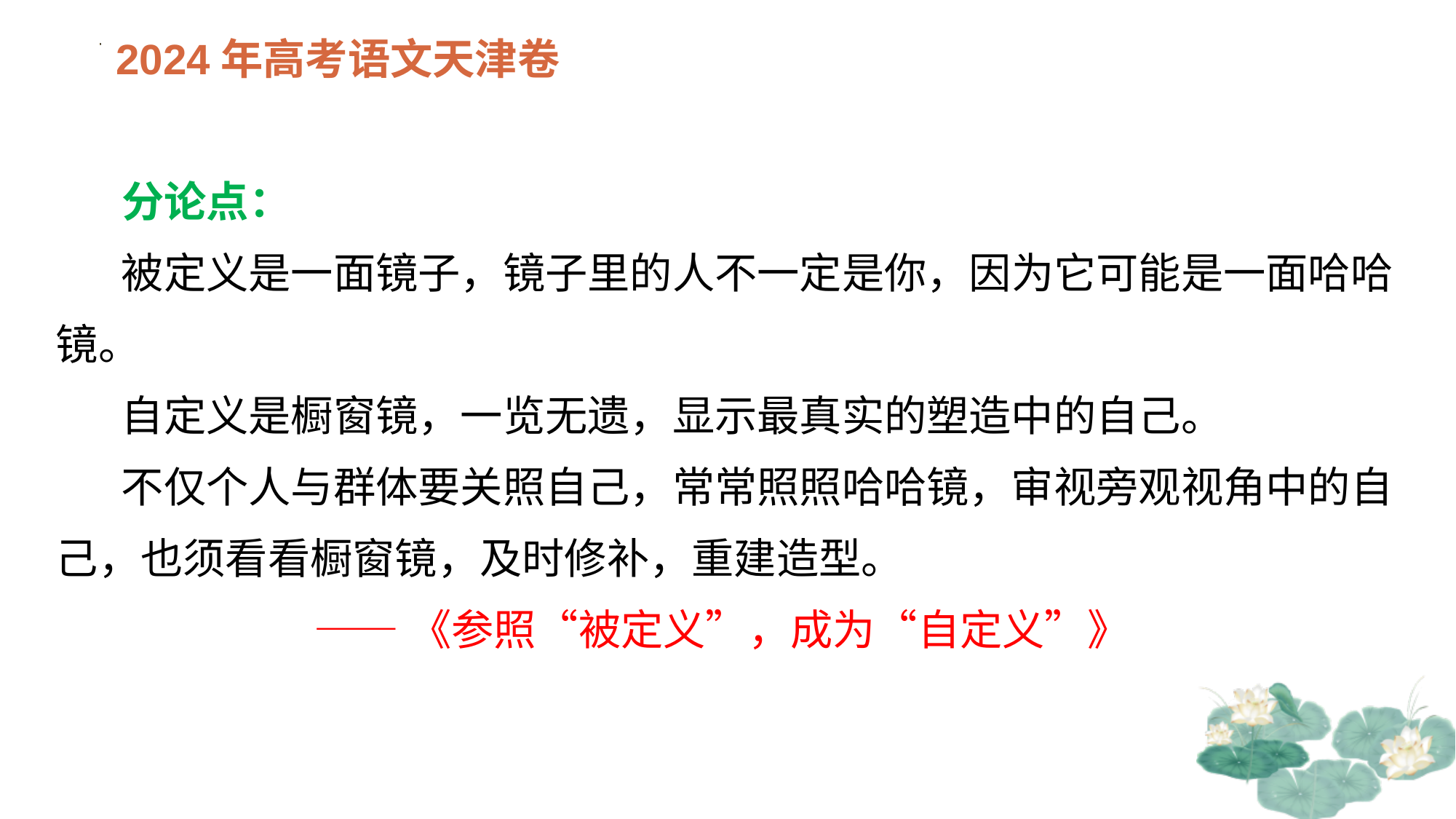

2024年高考语文天津卷

  分论点：
  被定义是一面镜子，镜子里的人不一定是你，因为它可能是一面哈哈镜。
  自定义是橱窗镜，一览无遗，显示最真实的塑造中的自己。
  不仅个人与群体要关照自己，常常照照哈哈镜，审视旁观视角中的自己，也须看看橱窗镜，及时修补，重建造型。
                       ——《参照“被定义”，成为“自定义”》